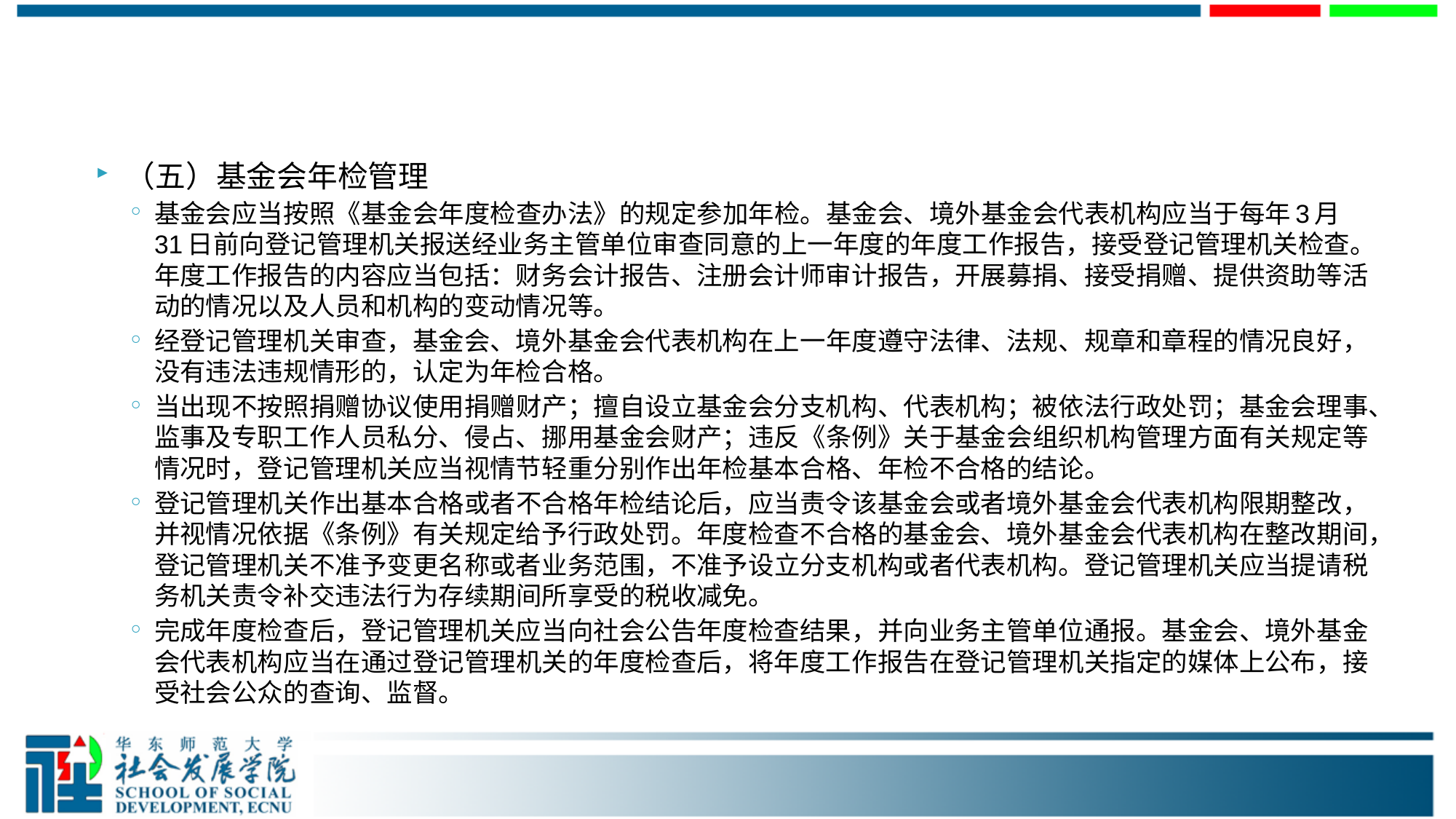

#
（五）基金会年检管理
基金会应当按照《基金会年度检查办法》的规定参加年检。基金会、境外基金会代表机构应当于每年3月31日前向登记管理机关报送经业务主管单位审查同意的上一年度的年度工作报告，接受登记管理机关检查。年度工作报告的内容应当包括：财务会计报告、注册会计师审计报告，开展募捐、接受捐赠、提供资助等活动的情况以及人员和机构的变动情况等。
经登记管理机关审查，基金会、境外基金会代表机构在上一年度遵守法律、法规、规章和章程的情况良好，没有违法违规情形的，认定为年检合格。
当出现不按照捐赠协议使用捐赠财产；擅自设立基金会分支机构、代表机构；被依法行政处罚；基金会理事、监事及专职工作人员私分、侵占、挪用基金会财产；违反《条例》关于基金会组织机构管理方面有关规定等情况时，登记管理机关应当视情节轻重分别作出年检基本合格、年检不合格的结论。
登记管理机关作出基本合格或者不合格年检结论后，应当责令该基金会或者境外基金会代表机构限期整改，并视情况依据《条例》有关规定给予行政处罚。年度检查不合格的基金会、境外基金会代表机构在整改期间，登记管理机关不准予变更名称或者业务范围，不准予设立分支机构或者代表机构。登记管理机关应当提请税务机关责令补交违法行为存续期间所享受的税收减免。
完成年度检查后，登记管理机关应当向社会公告年度检查结果，并向业务主管单位通报。基金会、境外基金会代表机构应当在通过登记管理机关的年度检查后，将年度工作报告在登记管理机关指定的媒体上公布，接受社会公众的查询、监督。